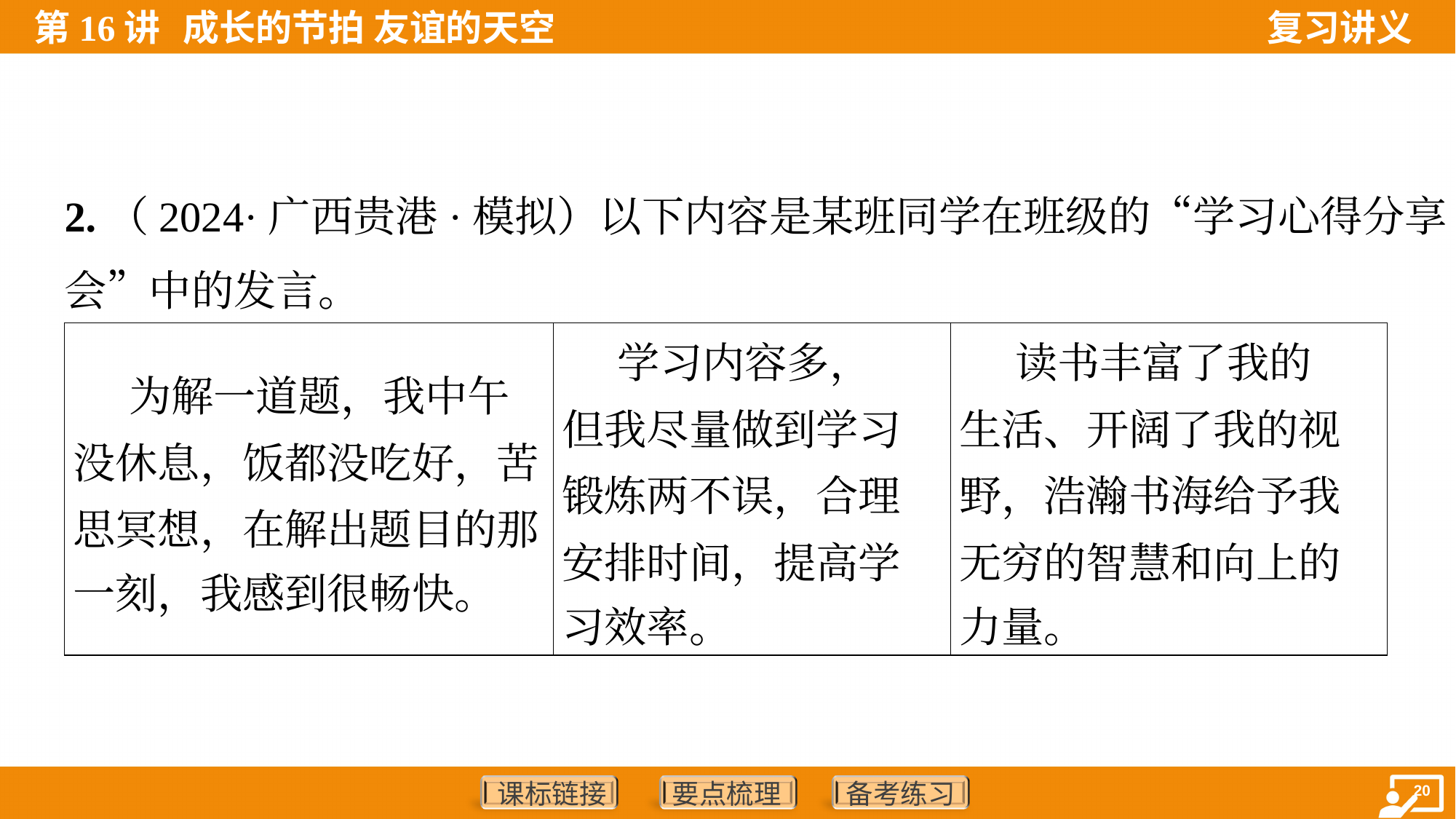

2.（2024·广西贵港·模拟）以下内容是某班同学在班级的“学习心得分享
会”中的发言。
| 为解一道题，我中午 没休息，饭都没吃好，苦 思冥想，在解出题目的那 一刻，我感到很畅快。 | 学习内容多， 但我尽量做到学习 锻炼两不误，合理 安排时间，提高学 习效率。 | 读书丰富了我的 生活、开阔了我的视 野，浩瀚书海给予我 无穷的智慧和向上的 力量。 |
| --- | --- | --- |